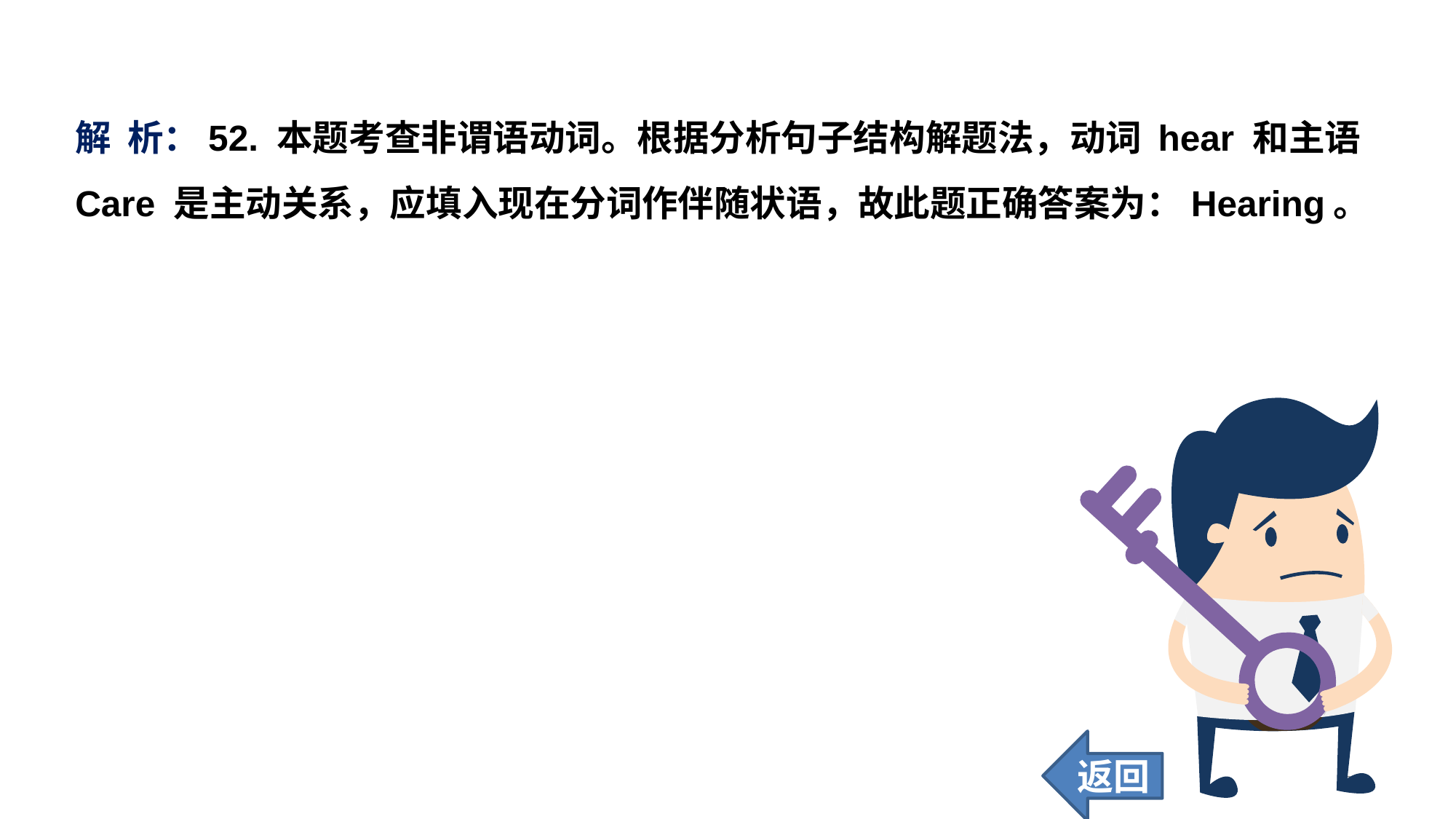

解  析：52. 本题考查非谓语动词。根据分析句子结构解题法，动词 hear 和主语 Care 是主动关系，应填入现在分词作伴随状语，故此题正确答案为：Hearing。

返回
226